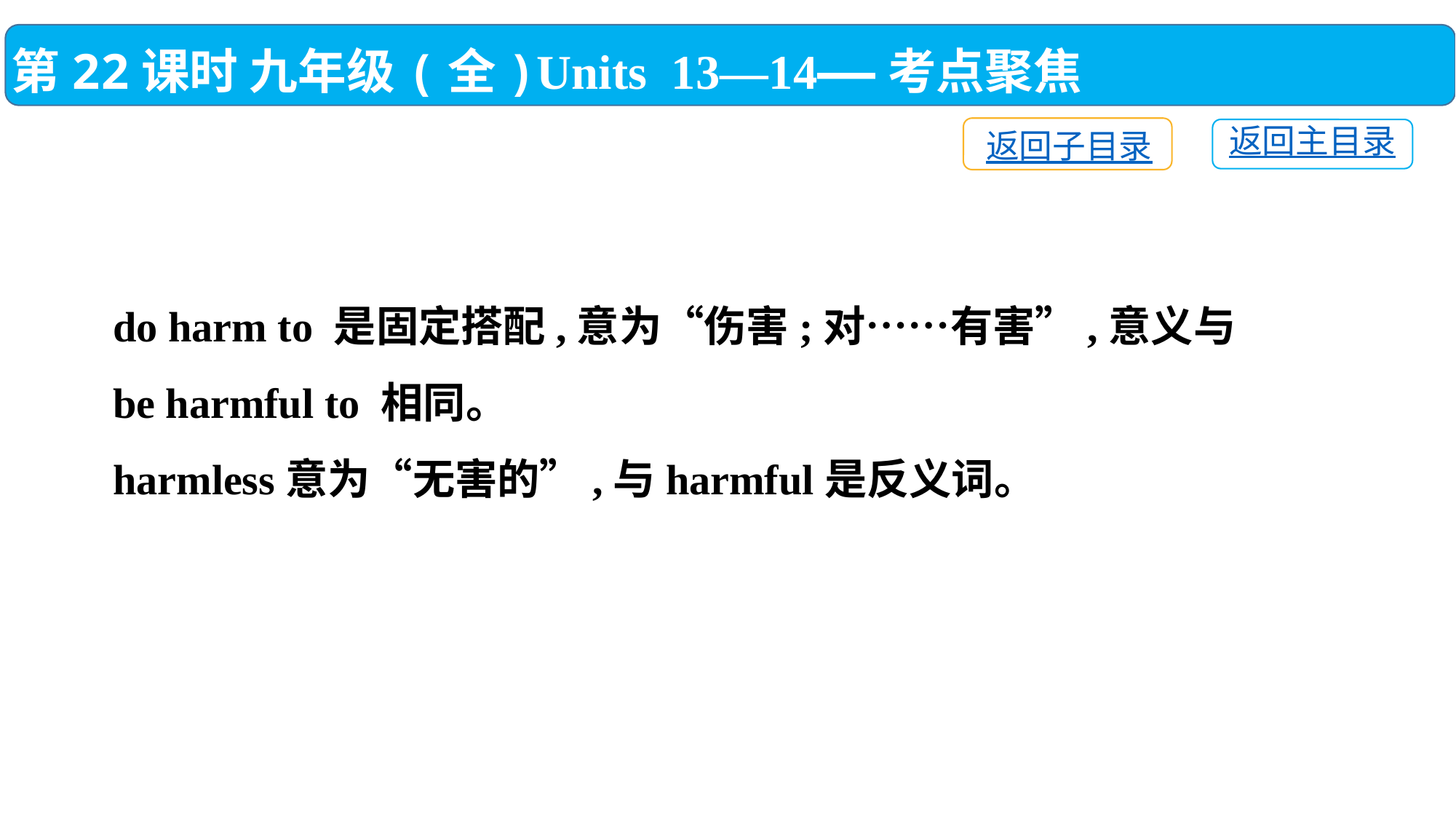

第22课时 九年级(全)Units  13—14——考点聚焦

返回子目录
返回主目录

do harm to 是固定搭配,意为“伤害;对……有害”,意义与
be harmful to 相同。
harmless意为“无害的”,与harmful是反义词。